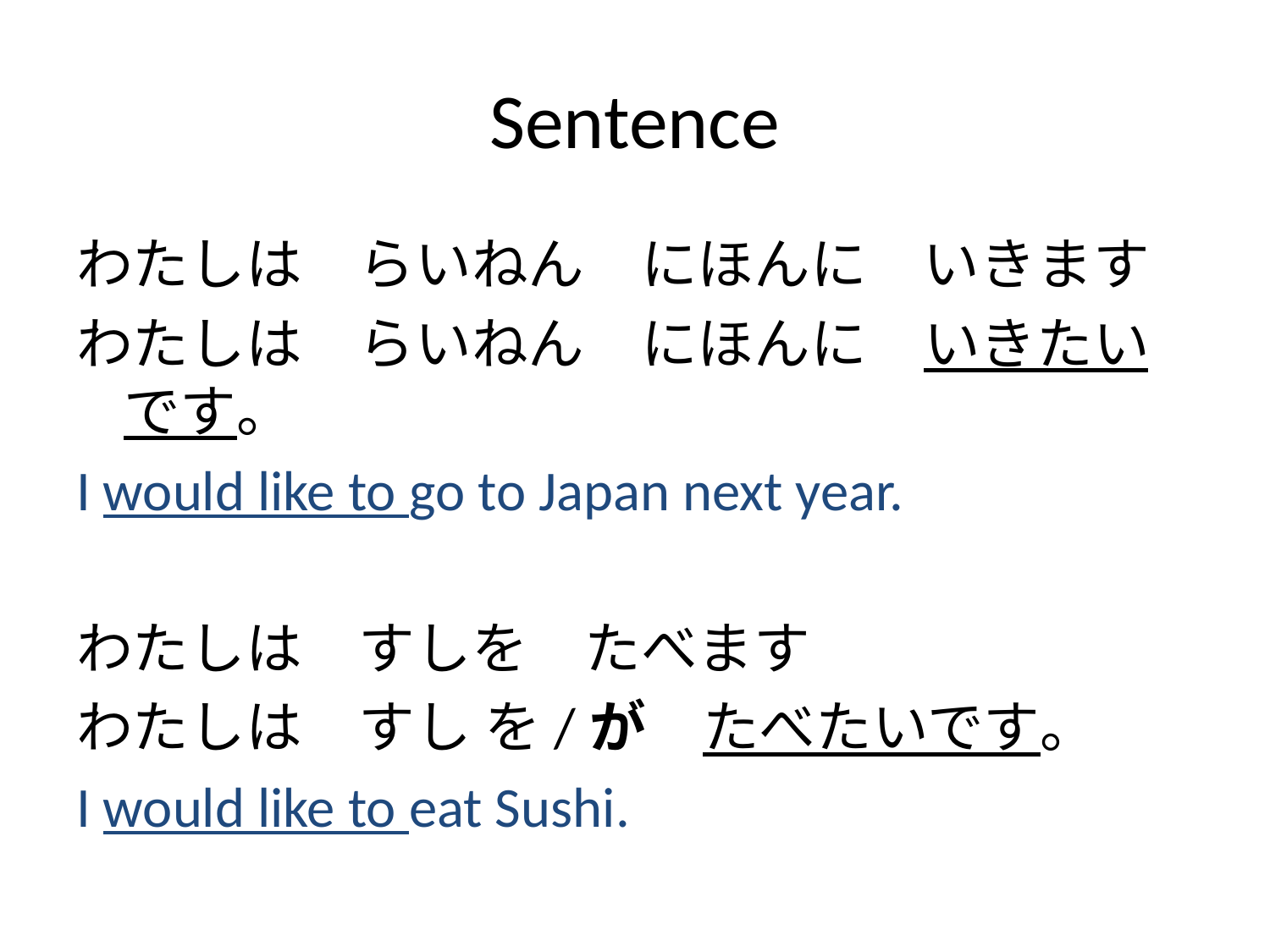

# Sentence
わたしは　らいねん　にほんに　いきます
わたしは　らいねん　にほんに　いきたいです。
I would like to go to Japan next year.

わたしは　すしを　たべます
わたしは　すし を/が　たべたいです。
I would like to eat Sushi.